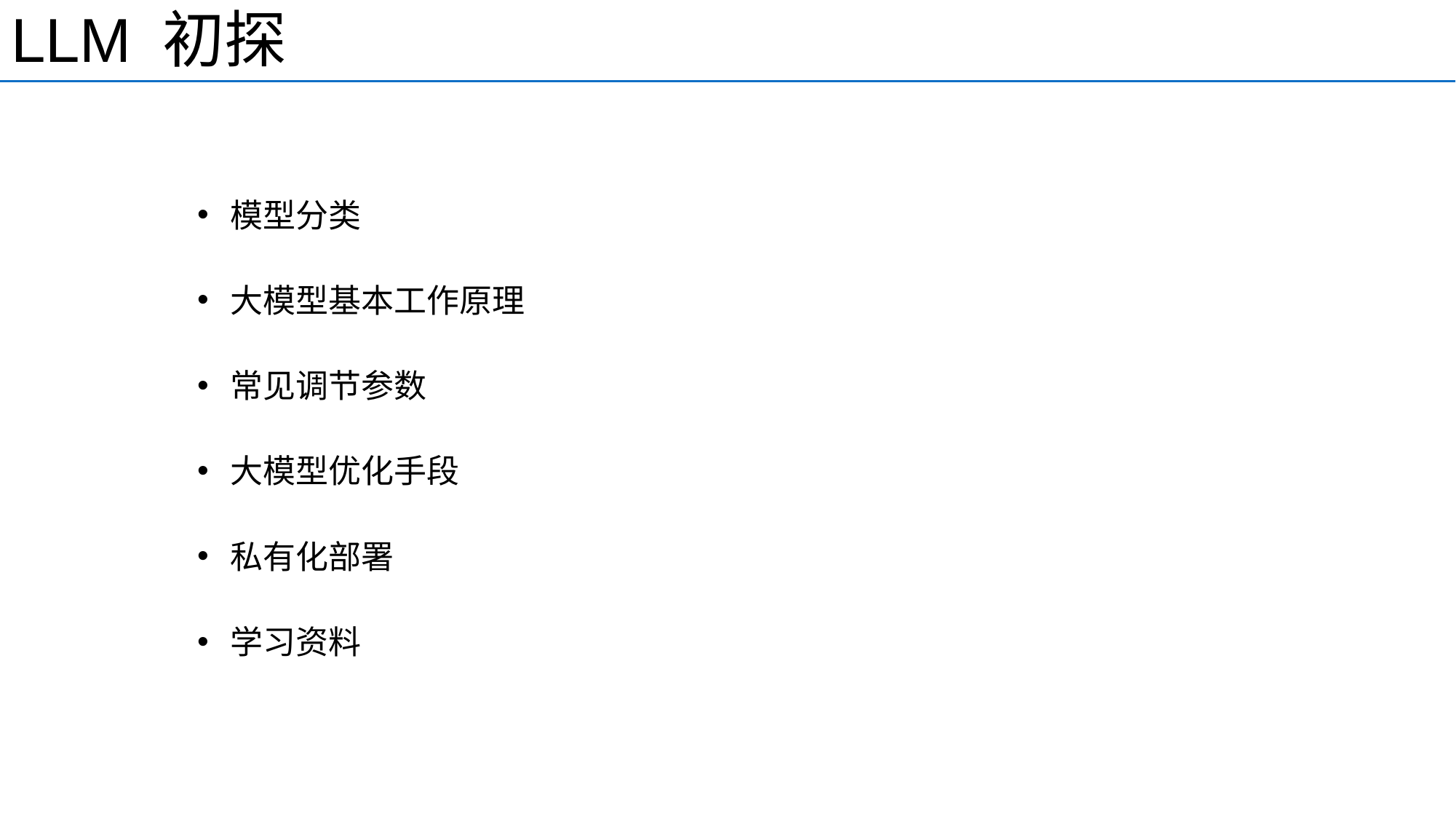

LLM 初探
模型分类
大模型基本工作原理
常见调节参数
大模型优化手段
私有化部署
学习资料